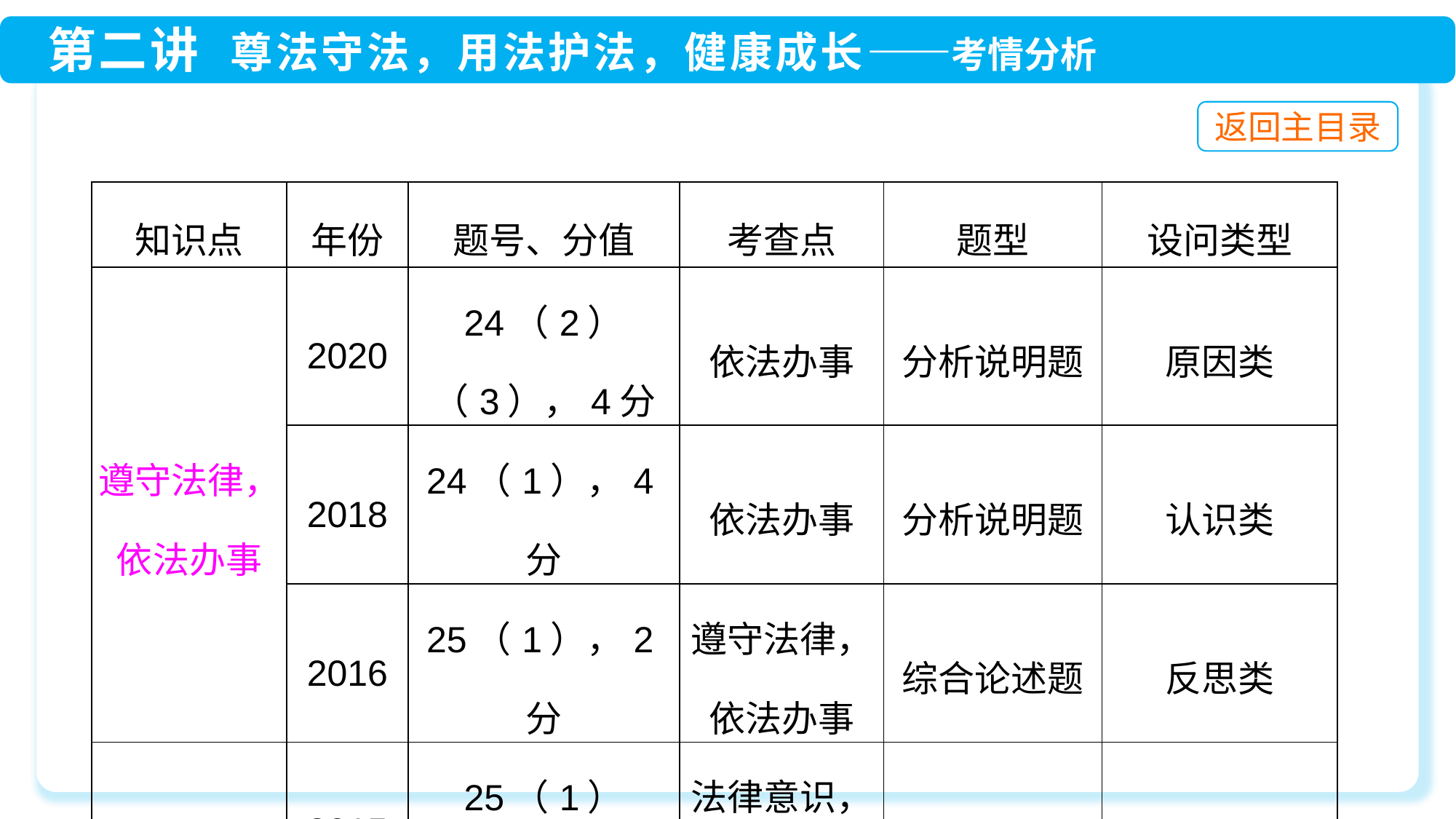

| 知识点 | 年份 | 题号、分值 | 考查点 | 题型 | 设问类型 |
| --- | --- | --- | --- | --- | --- |
| 遵守法律，依法办事 | 2020 | 24（2）（3），4分 | 依法办事 | 分析说明题 | 原因类 |
|  | 2018 | 24（1），4分 | 依法办事 | 分析说明题 | 认识类 |
|  | 2016 | 25（1），2分 | 遵守法律，依法办事 | 综合论述题 | 反思类 |
| 特殊保护 | 2015 | 25（1）（2），6分 | 法律意识，家庭保护 | 简答题 | 表现或说明类 |